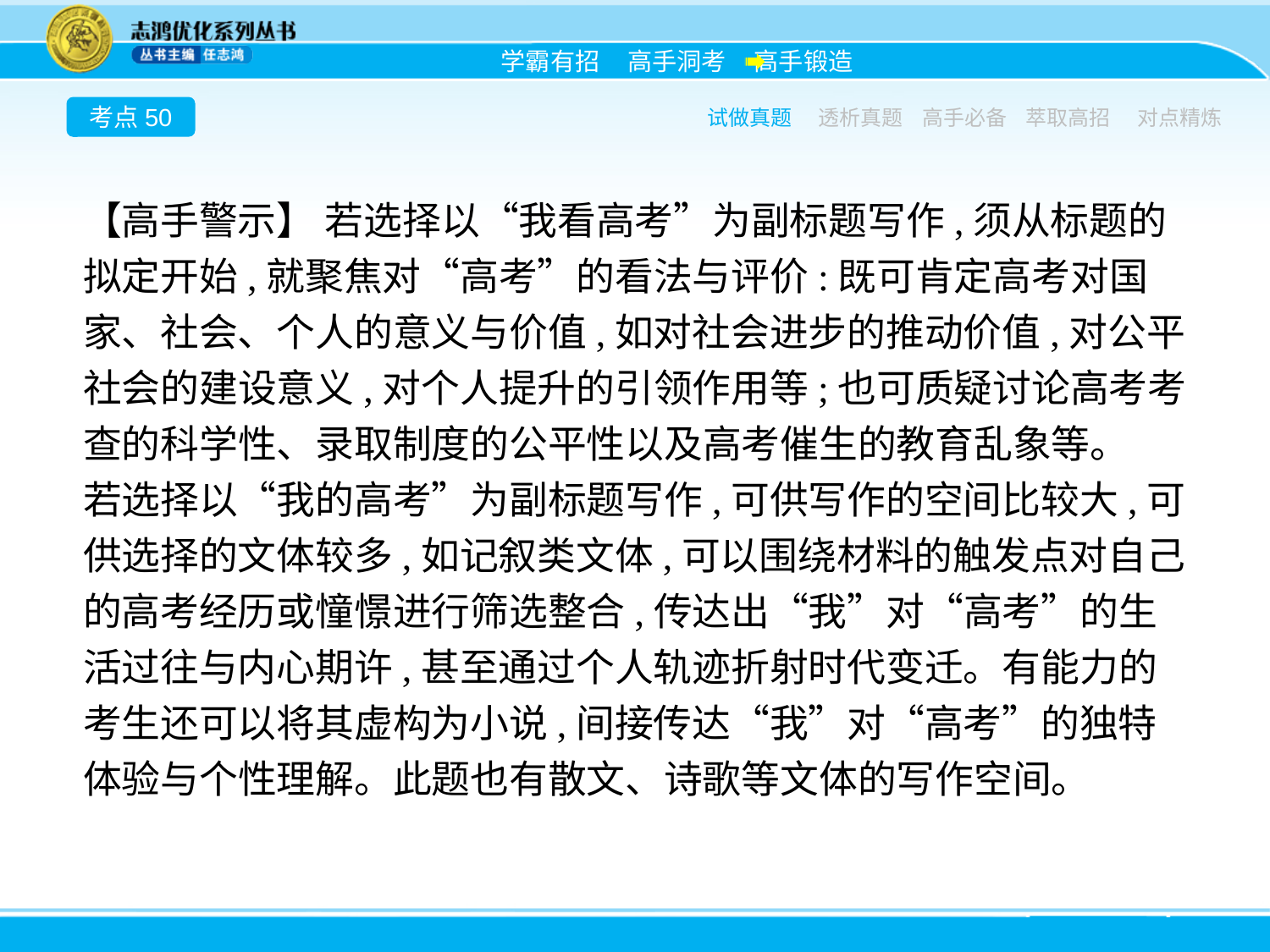

考点50
试做真题
透析真题
高手必备
萃取高招
对点精炼
【高手警示】 若选择以“我看高考”为副标题写作,须从标题的拟定开始,就聚焦对“高考”的看法与评价:既可肯定高考对国家、社会、个人的意义与价值,如对社会进步的推动价值,对公平社会的建设意义,对个人提升的引领作用等;也可质疑讨论高考考查的科学性、录取制度的公平性以及高考催生的教育乱象等。
若选择以“我的高考”为副标题写作,可供写作的空间比较大,可供选择的文体较多,如记叙类文体,可以围绕材料的触发点对自己的高考经历或憧憬进行筛选整合,传达出“我”对“高考”的生活过往与内心期许,甚至通过个人轨迹折射时代变迁。有能力的考生还可以将其虚构为小说,间接传达“我”对“高考”的独特体验与个性理解。此题也有散文、诗歌等文体的写作空间。